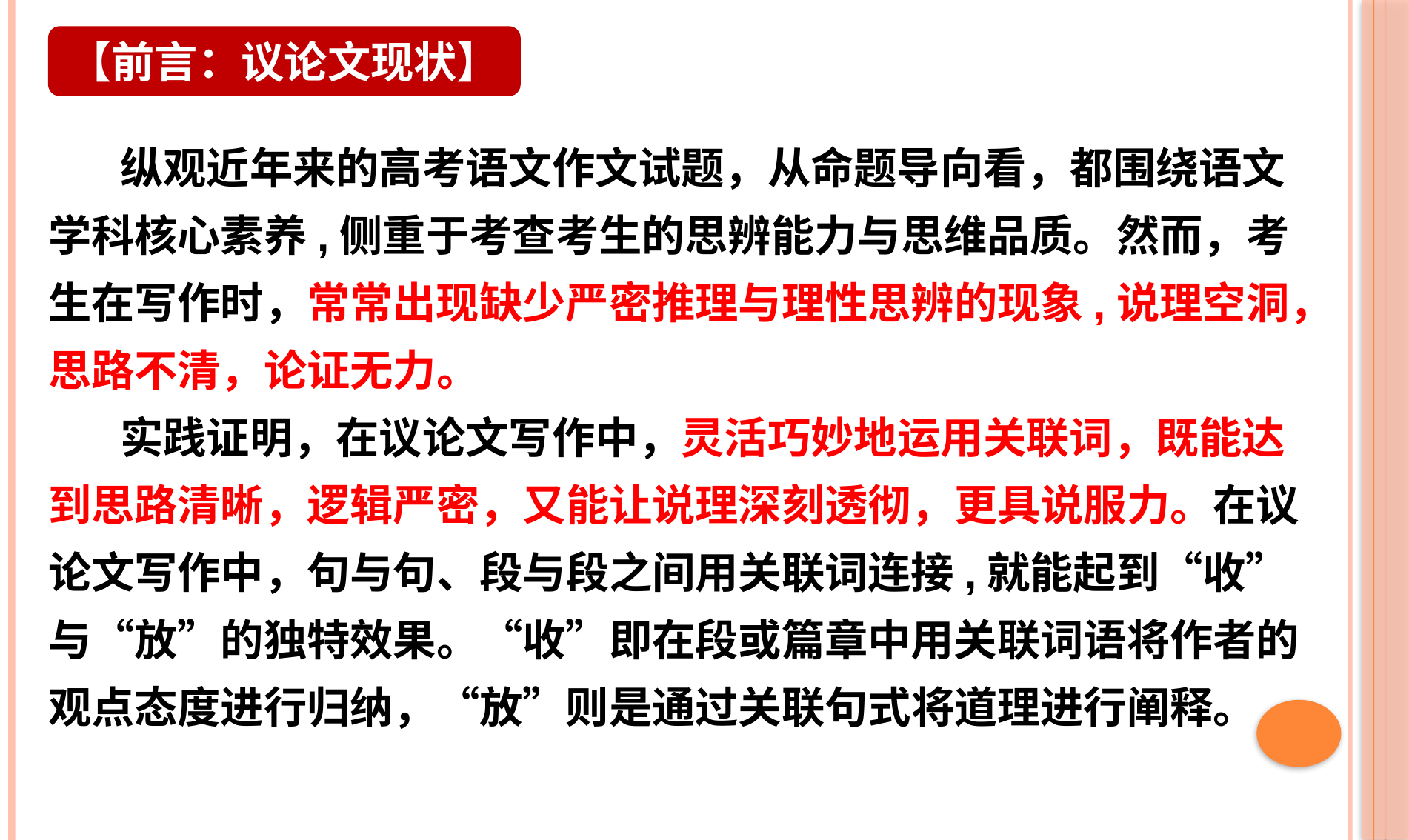

【前言：议论文现状】
   纵观近年来的高考语文作文试题，从命题导向看，都围绕语文学科核心素养,侧重于考查考生的思辨能力与思维品质。然而，考生在写作时，常常出现缺少严密推理与理性思辨的现象,说理空洞，思路不清，论证无力。
   实践证明，在议论文写作中，灵活巧妙地运用关联词，既能达到思路清晰，逻辑严密，又能让说理深刻透彻，更具说服力。在议论文写作中，句与句、段与段之间用关联词连接,就能起到“收”与“放”的独特效果。“收”即在段或篇章中用关联词语将作者的观点态度进行归纳，“放”则是通过关联句式将道理进行阐释。